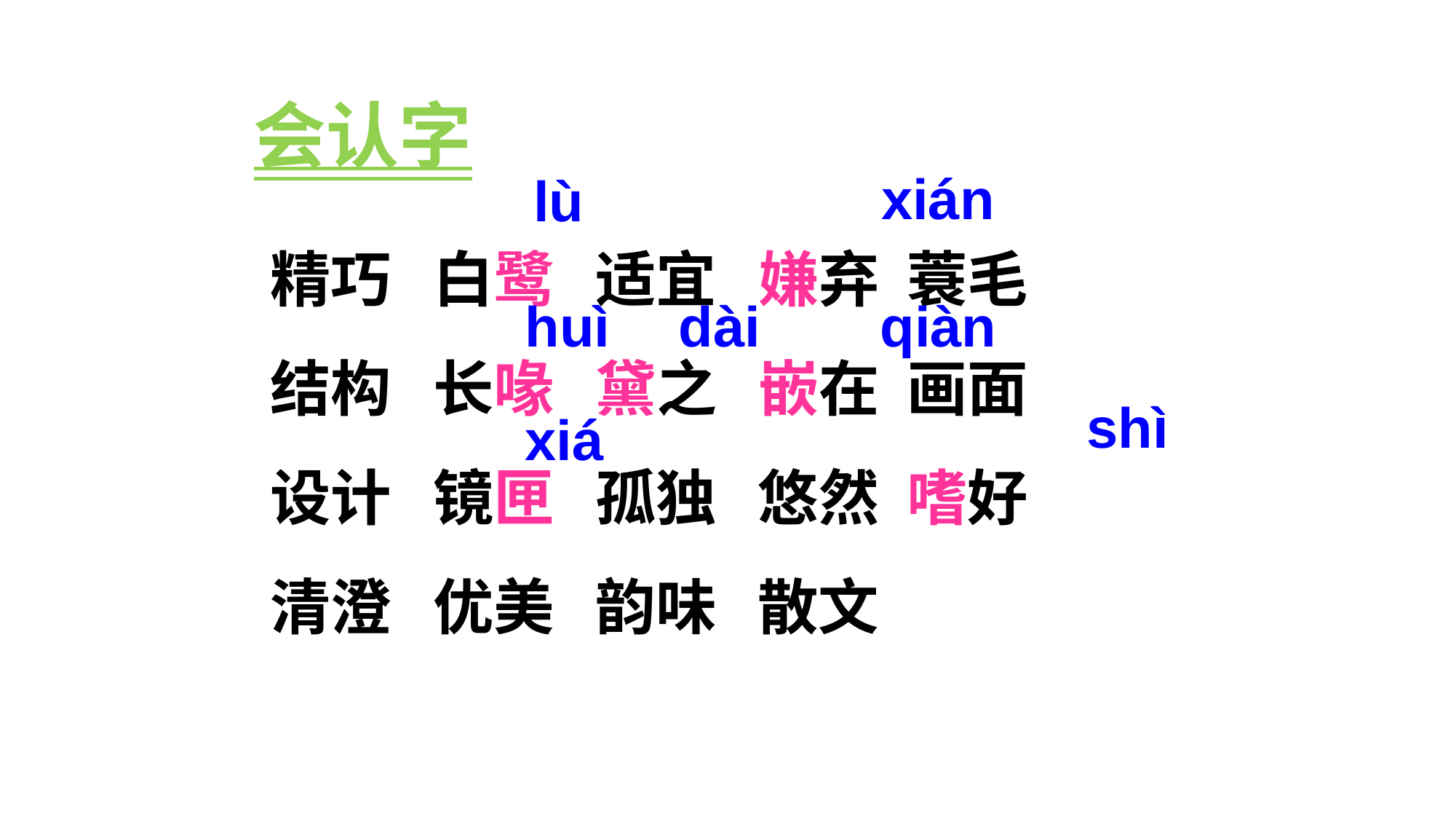

会认字
xián
lù
精巧   白鹭   适宜   嫌弃  蓑毛
结构   长喙   黛之   嵌在  画面
设计   镜匣   孤独   悠然  嗜好
清澄   优美   韵味   散文
huì
dài
qiàn
shì
xiá